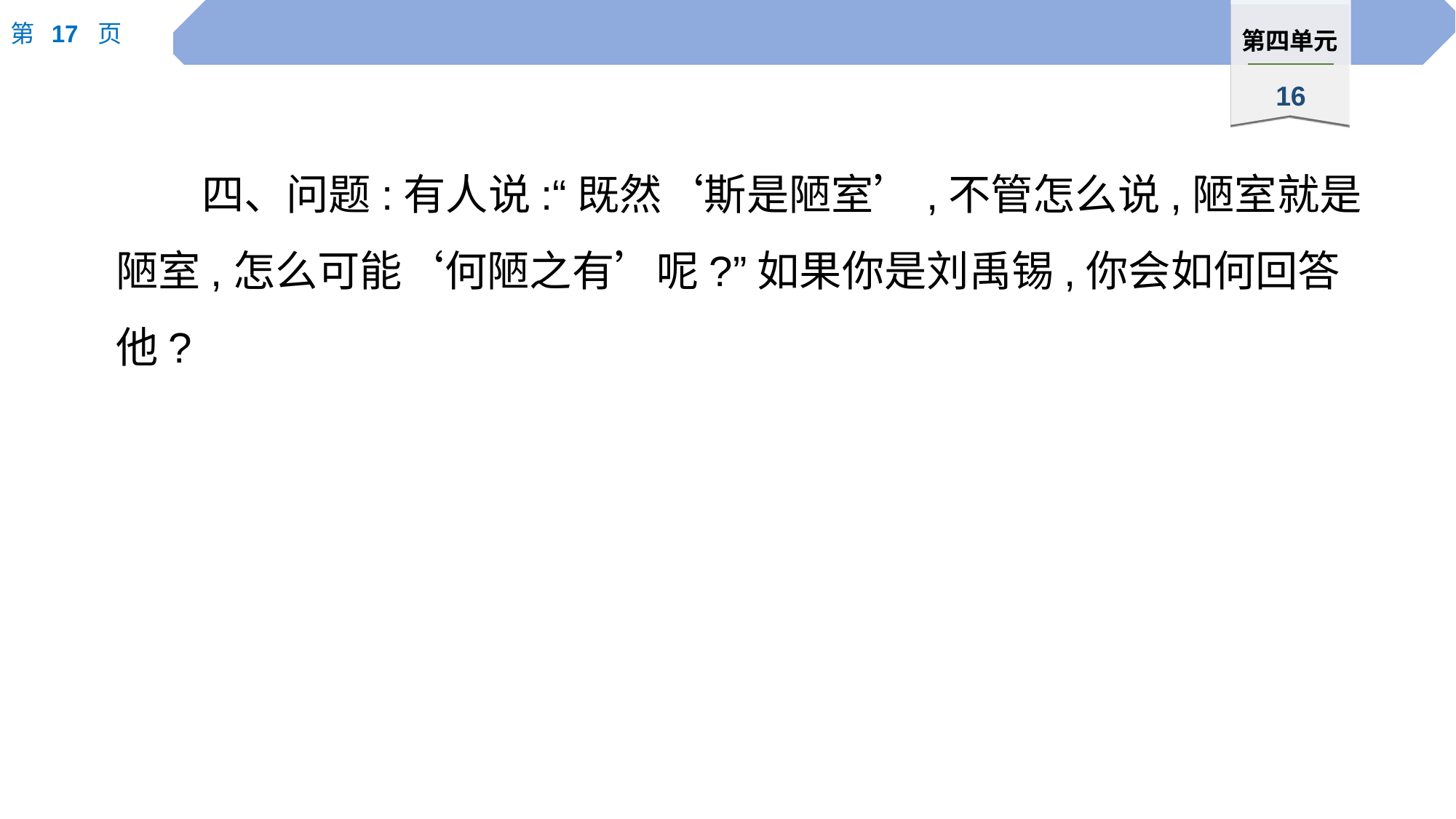

四、问题:有人说:“既然‘斯是陋室’,不管怎么说,陋室就是陋室,怎么可能‘何陋之有’呢?”如果你是刘禹锡,你会如何回答他?